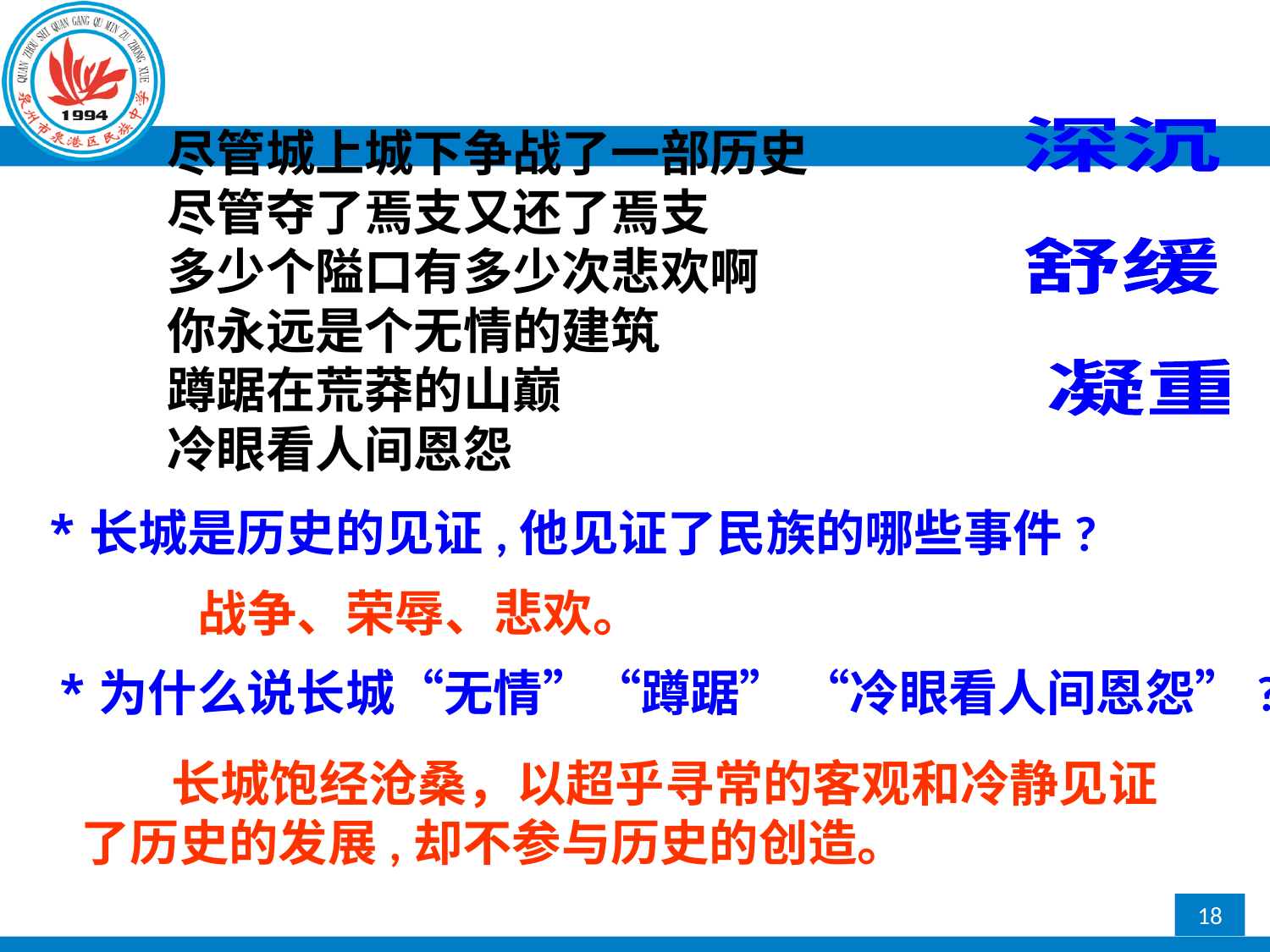

深沉

舒缓

 凝重
尽管城上城下争战了一部历史
尽管夺了焉支又还了焉支
多少个隘口有多少次悲欢啊
你永远是个无情的建筑
蹲踞在荒莽的山巅
冷眼看人间恩怨

*长城是历史的见证,他见证了民族的哪些事件?
战争、荣辱、悲欢。
*为什么说长城“无情”“蹲踞” “冷眼看人间恩怨”?
       长城饱经沧桑，以超乎寻常的客观和冷静见证
了历史的发展,却不参与历史的创造。